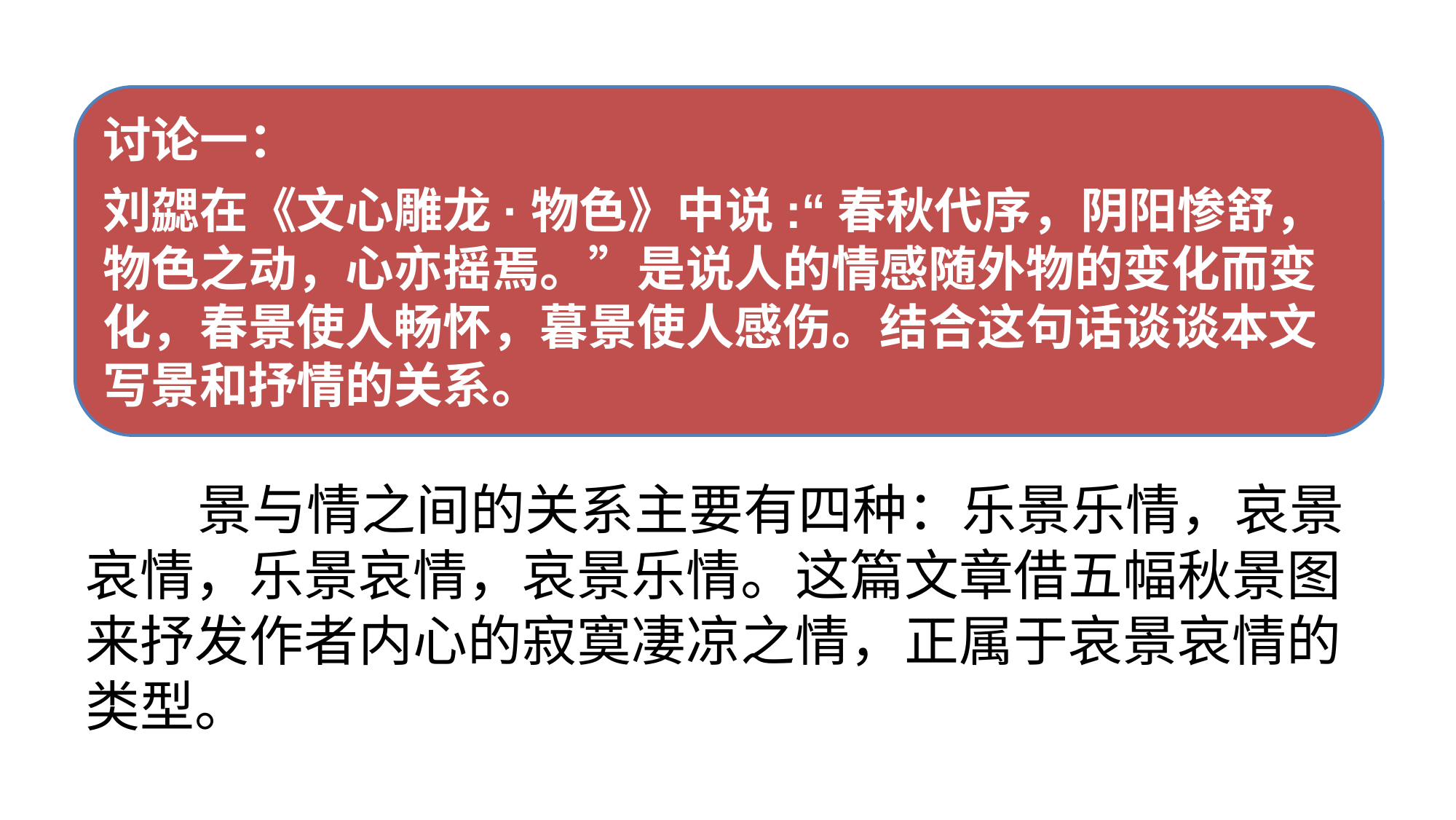

讨论一：
刘勰在《文心雕龙·物色》中说:“春秋代序，阴阳惨舒，物色之动，心亦摇焉。”是说人的情感随外物的变化而变化，春景使人畅怀，暮景使人感伤。结合这句话谈谈本文写景和抒情的关系。
      景与情之间的关系主要有四种：乐景乐情，哀景哀情，乐景哀情，哀景乐情。这篇文章借五幅秋景图来抒发作者内心的寂寞凄凉之情，正属于哀景哀情的类型。